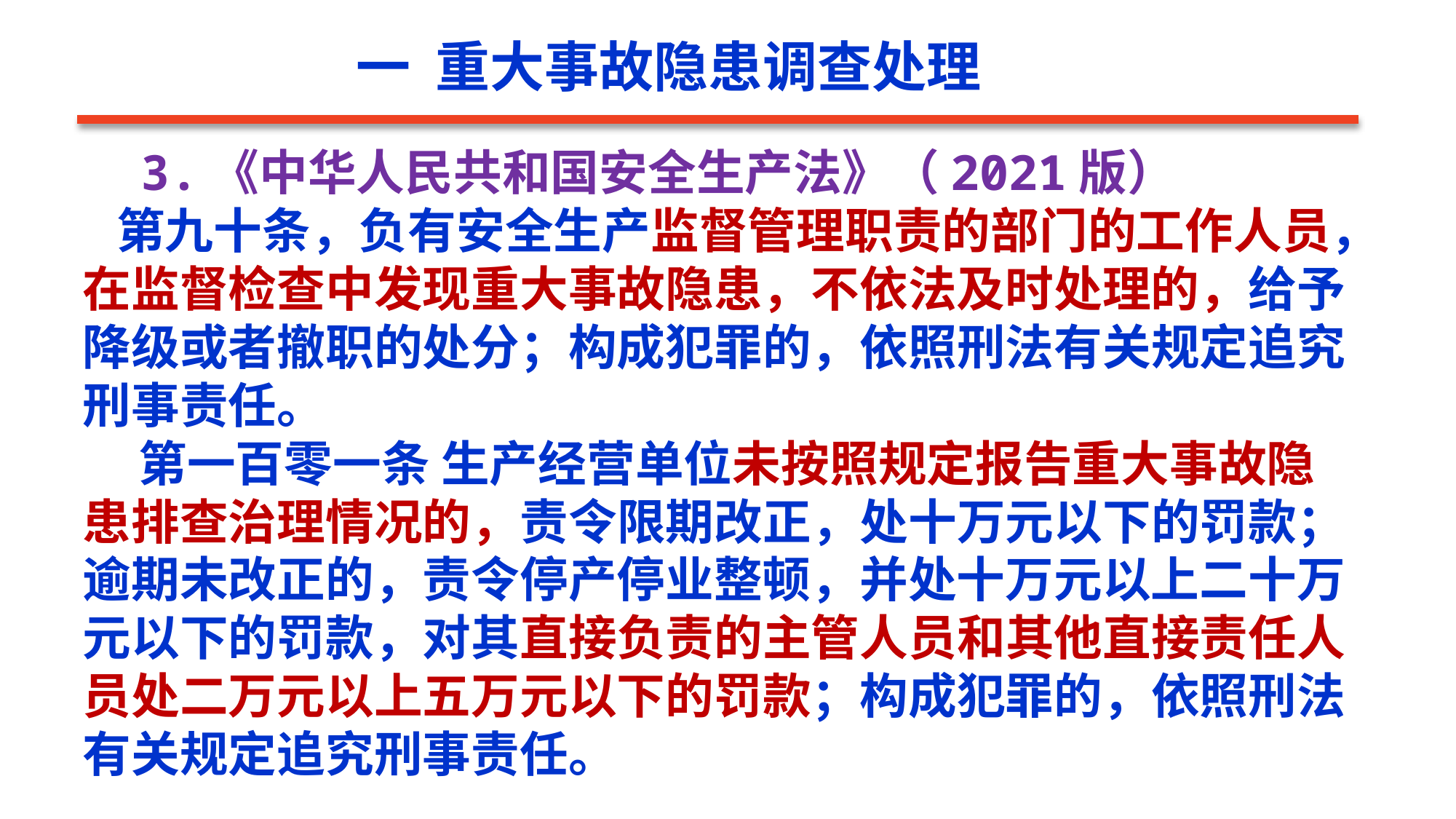

一  重大事故隐患调查处理
  3.《中华人民共和国安全生产法》（2021版）
  第九十条，负有安全生产监督管理职责的部门的工作人员，在监督检查中发现重大事故隐患，不依法及时处理的，给予降级或者撤职的处分；构成犯罪的，依照刑法有关规定追究刑事责任。
    第一百零一条 生产经营单位未按照规定报告重大事故隐患排查治理情况的，责令限期改正，处十万元以下的罚款；逾期未改正的，责令停产停业整顿，并处十万元以上二十万元以下的罚款，对其直接负责的主管人员和其他直接责任人员处二万元以上五万元以下的罚款；构成犯罪的，依照刑法有关规定追究刑事责任。